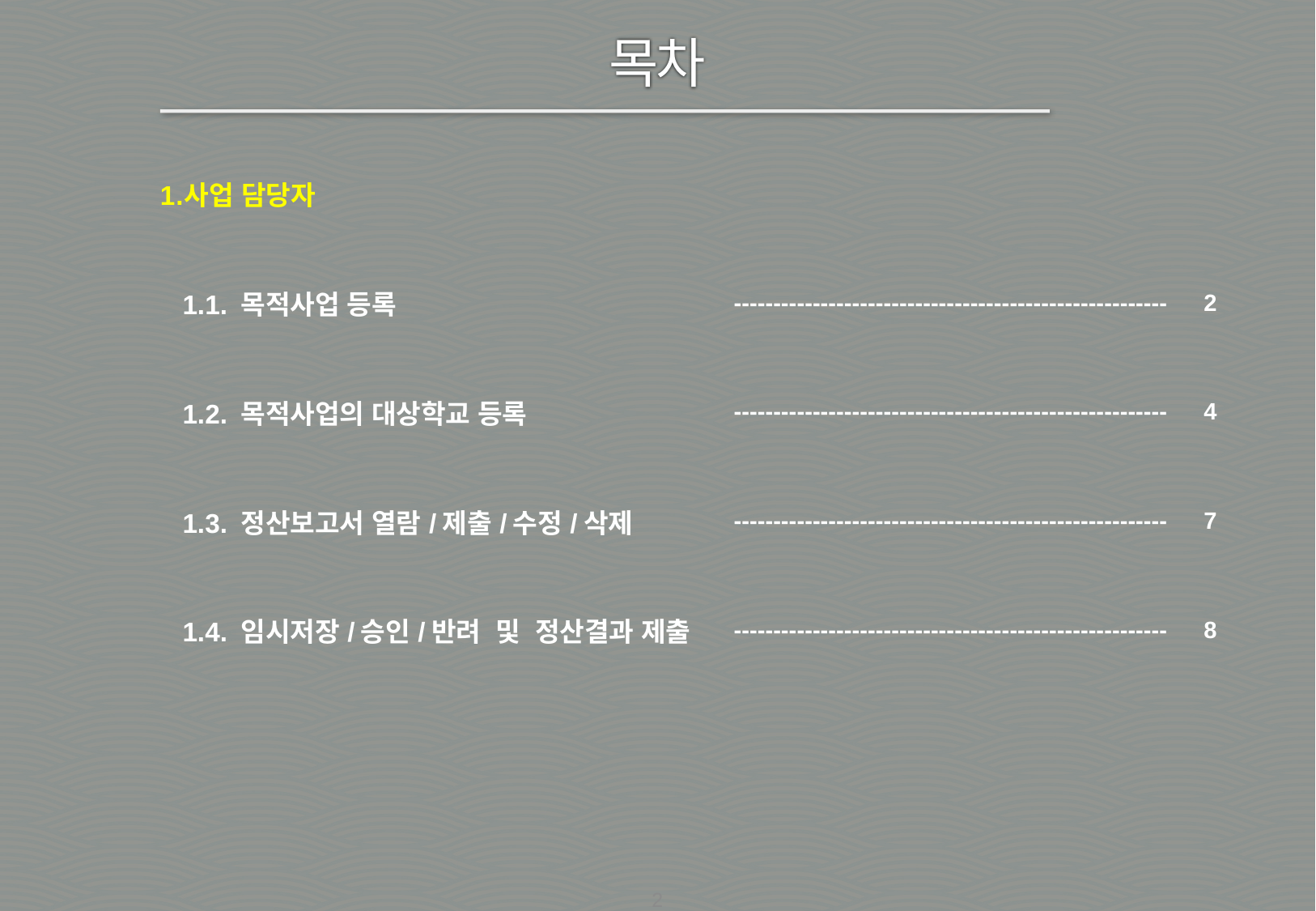

목차
| 사업 담당자 |  |  |
| --- | --- | --- |
| 1.1. 목적사업 등록 | ------------------------------------------------------- | 2 |
| 1.2. 목적사업의 대상학교 등록 | ------------------------------------------------------- | 4 |
| 1.3. 정산보고서 열람/제출/수정/삭제 | ------------------------------------------------------- | 7 |
| 1.4. 임시저장/승인/반려 및 정산결과 제출 | ------------------------------------------------------- | 8 |
2